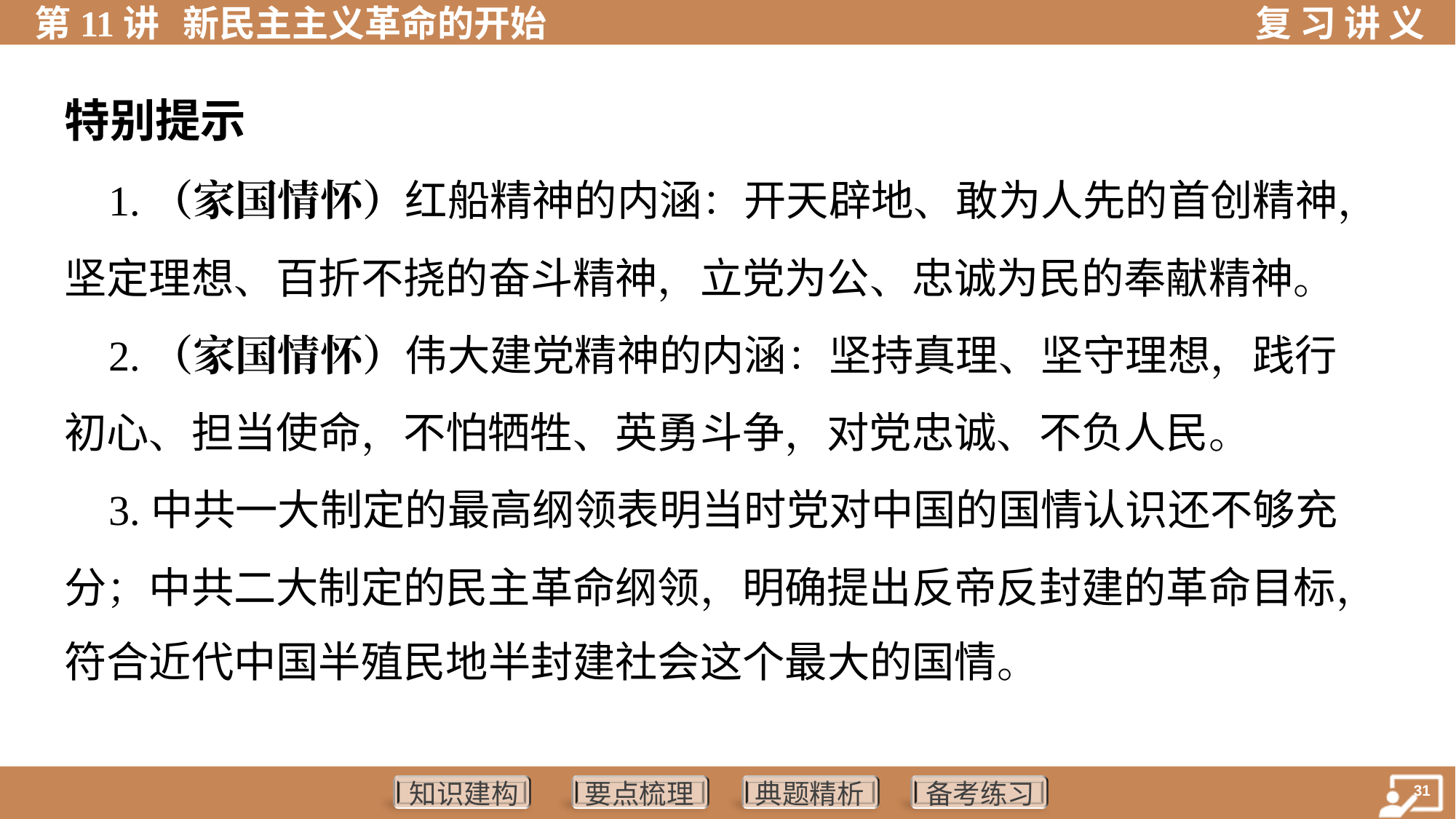

特别提示
    1.（家国情怀）红船精神的内涵：开天辟地、敢为人先的首创精神，
坚定理想、百折不挠的奋斗精神，立党为公、忠诚为民的奉献精神。
    2.（家国情怀）伟大建党精神的内涵：坚持真理、坚守理想，践行
初心、担当使命，不怕牺牲、英勇斗争，对党忠诚、不负人民。
    3.中共一大制定的最高纲领表明当时党对中国的国情认识还不够充
分；中共二大制定的民主革命纲领，明确提出反帝反封建的革命目标，
符合近代中国半殖民地半封建社会这个最大的国情。